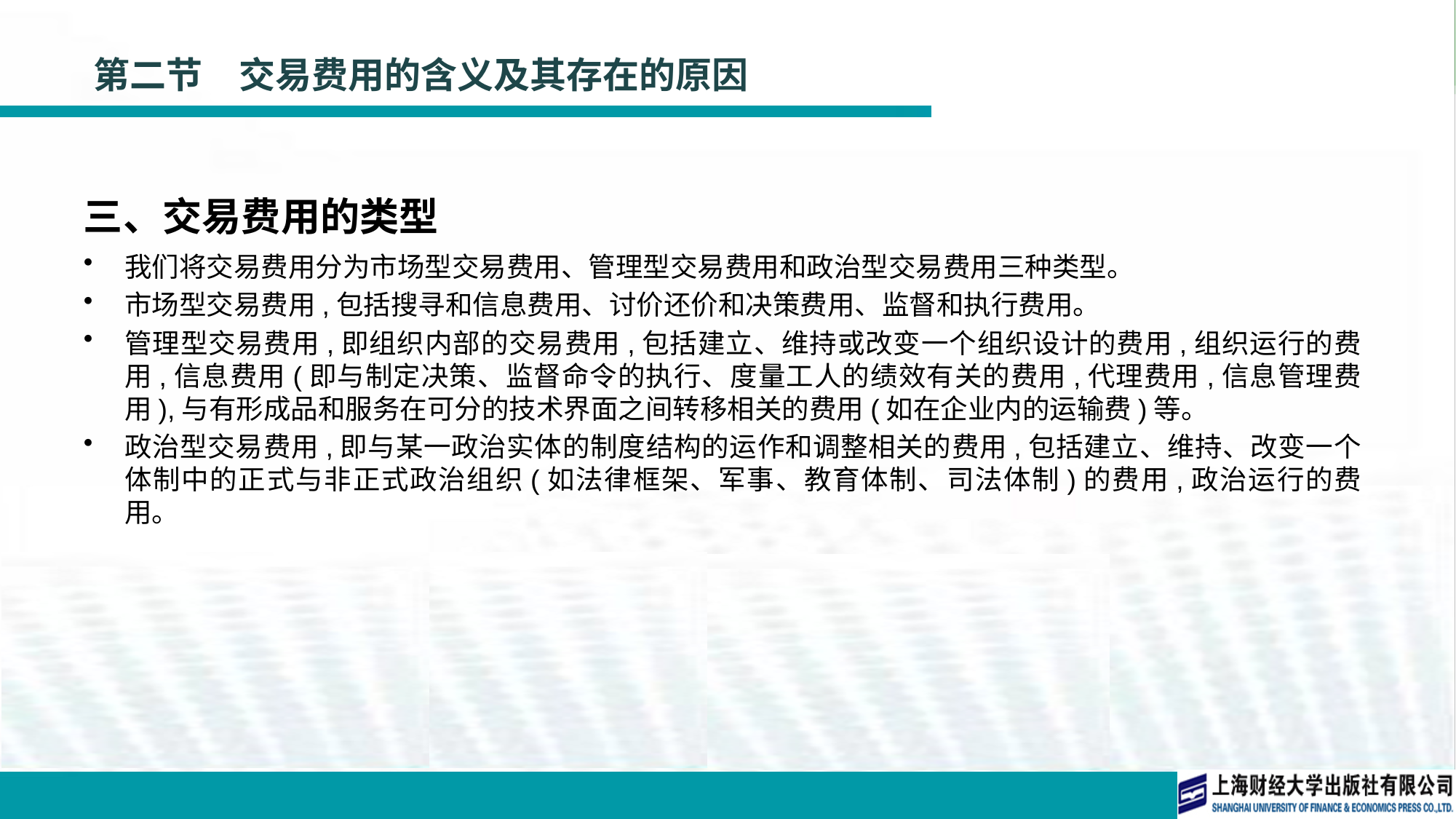

# 第二节　交易费用的含义及其存在的原因
三、交易费用的类型
我们将交易费用分为市场型交易费用、管理型交易费用和政治型交易费用三种类型。
市场型交易费用,包括搜寻和信息费用、讨价还价和决策费用、监督和执行费用。
管理型交易费用,即组织内部的交易费用,包括建立、维持或改变一个组织设计的费用,组织运行的费用,信息费用(即与制定决策、监督命令的执行、度量工人的绩效有关的费用,代理费用,信息管理费用),与有形成品和服务在可分的技术界面之间转移相关的费用(如在企业内的运输费)等。
政治型交易费用,即与某一政治实体的制度结构的运作和调整相关的费用,包括建立、维持、改变一个体制中的正式与非正式政治组织(如法律框架、军事、教育体制、司法体制)的费用,政治运行的费用。